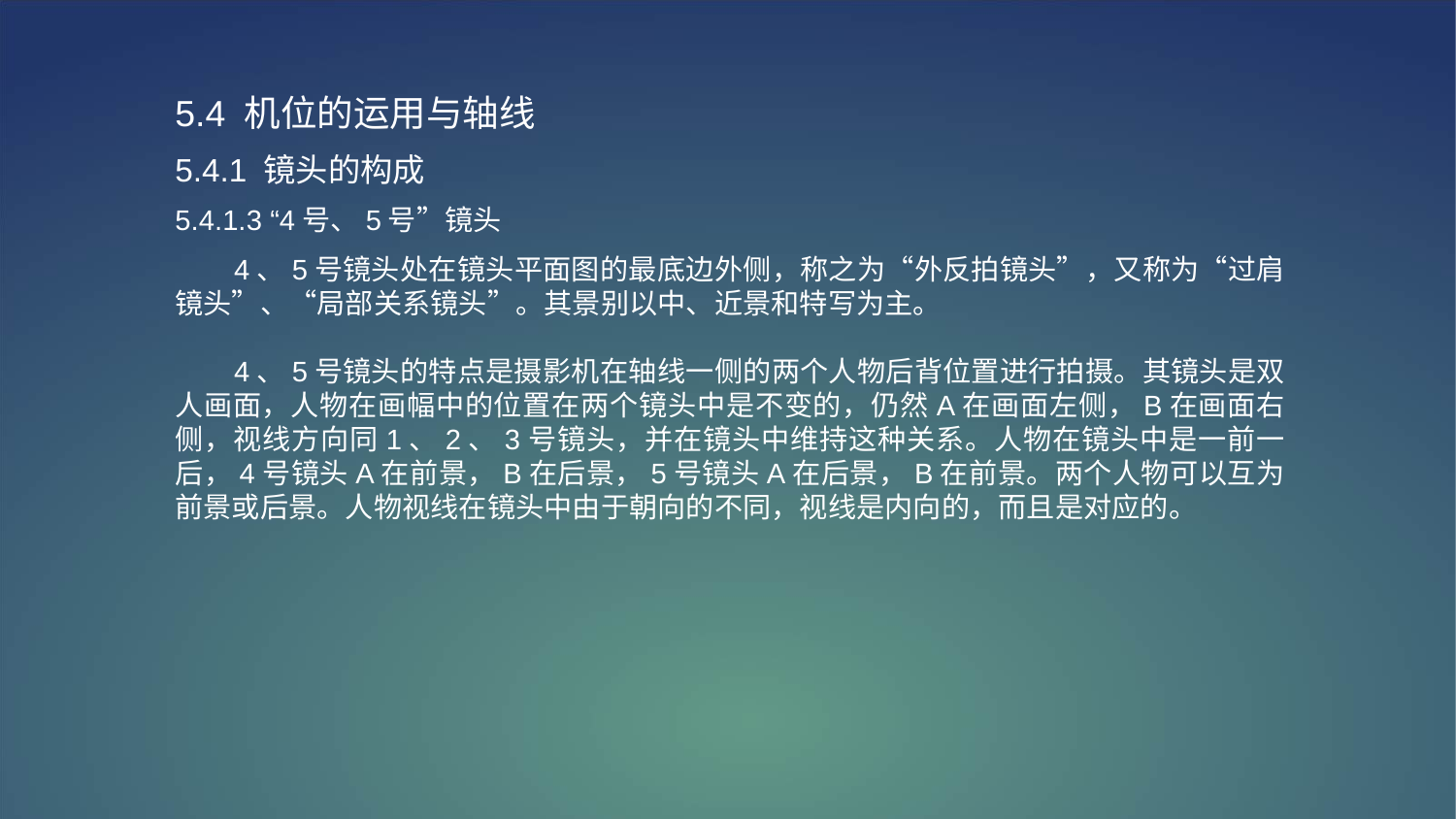

5.4 机位的运用与轴线
5.4.1 镜头的构成
5.4.1.3 “4号、5号”镜头
  4、5号镜头处在镜头平面图的最底边外侧，称之为“外反拍镜头”，又称为“过肩镜头”、“局部关系镜头”。其景别以中、近景和特写为主。

  4、5号镜头的特点是摄影机在轴线一侧的两个人物后背位置进行拍摄。其镜头是双人画面，人物在画幅中的位置在两个镜头中是不变的，仍然A在画面左侧，B在画面右侧，视线方向同1、2、3号镜头，并在镜头中维持这种关系。人物在镜头中是一前一后，4号镜头A在前景，B在后景，5号镜头A在后景，B在前景。两个人物可以互为前景或后景。人物视线在镜头中由于朝向的不同，视线是内向的，而且是对应的。